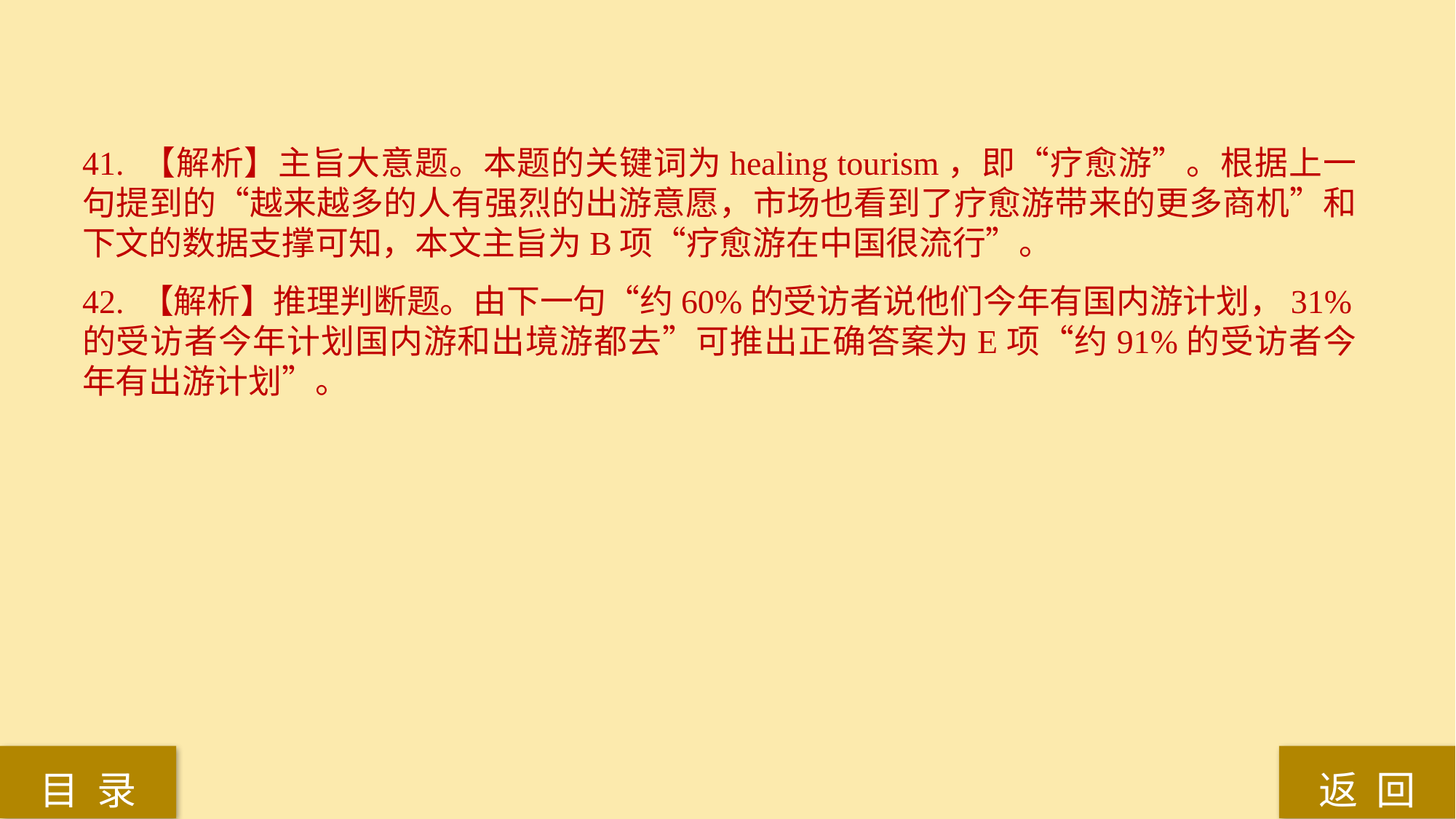

41. 【解析】主旨大意题。本题的关键词为healing tourism，即“疗愈游”。根据上一句提到的“越来越多的人有强烈的出游意愿，市场也看到了疗愈游带来的更多商机”和下文的数据支撑可知，本文主旨为B项“疗愈游在中国很流行”。
42. 【解析】推理判断题。由下一句“约60%的受访者说他们今年有国内游计划，31%的受访者今年计划国内游和出境游都去”可推出正确答案为E项“约91%的受访者今年有出游计划”。
返  回